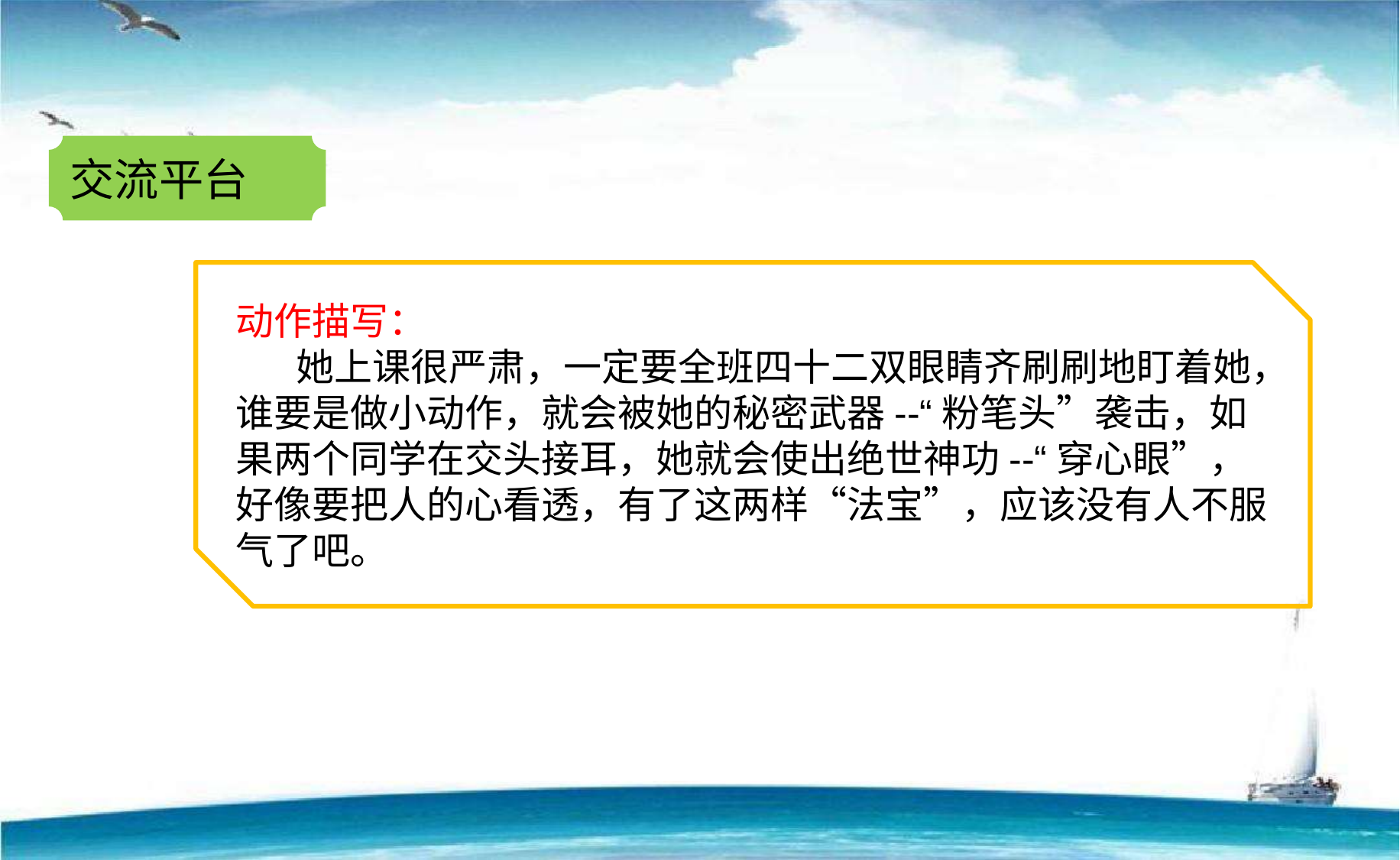

交流平台

动作描写：
      她上课很严肃，一定要全班四十二双眼睛齐刷刷地盯着她，谁要是做小动作，就会被她的秘密武器--“粉笔头”袭击，如果两个同学在交头接耳，她就会使出绝世神功--“穿心眼”，好像要把人的心看透，有了这两样“法宝”，应该没有人不服气了吧。